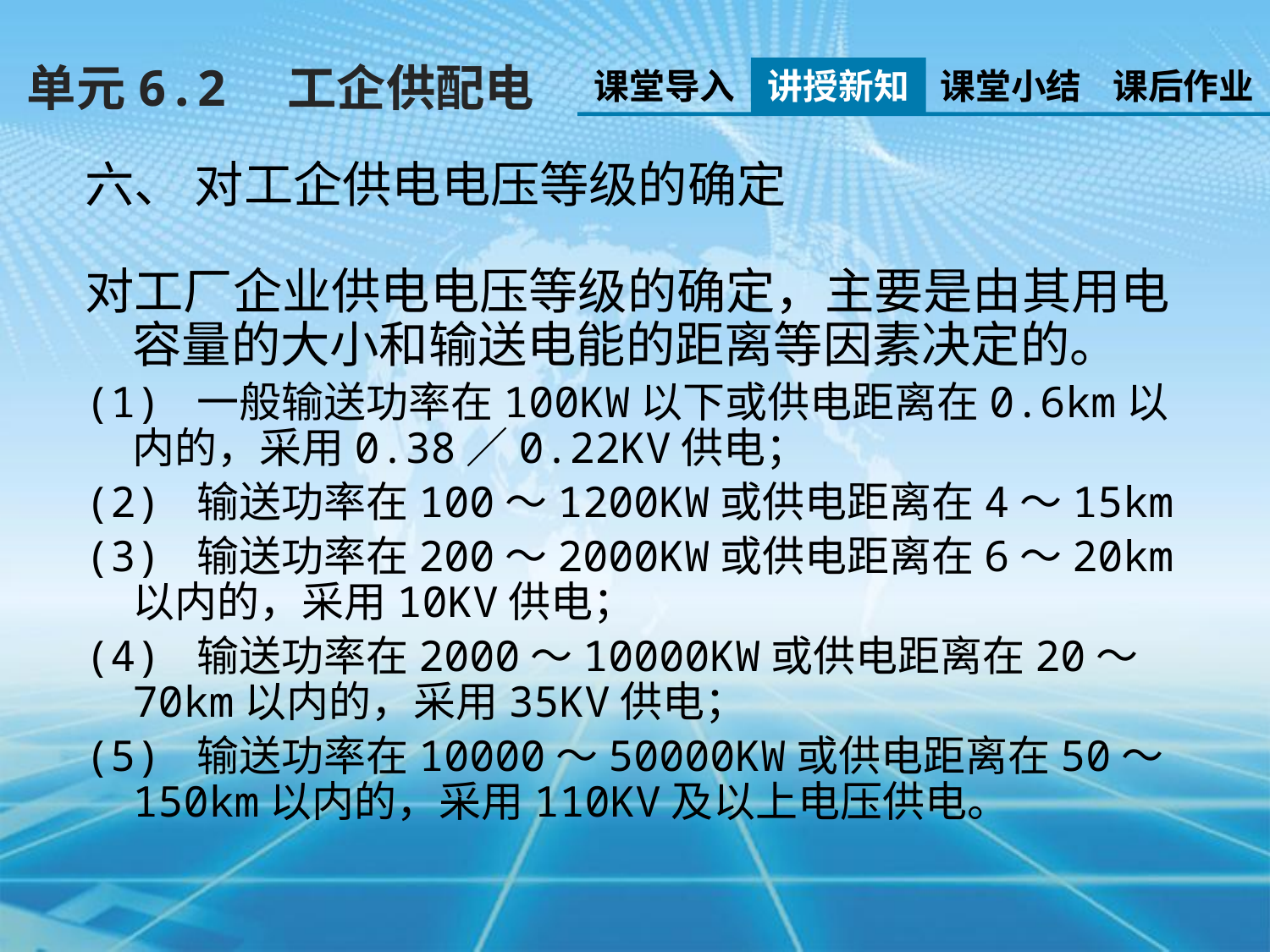

单元6.2　工企供配电
课堂导入
讲授新知
课堂小结
课后作业
六、 对工企供电电压等级的确定
对工厂企业供电电压等级的确定，主要是由其用电容量的大小和输送电能的距离等因素决定的。
(1) 一般输送功率在100KW以下或供电距离在0.6km以内的，采用0.38／0.22KV供电；
(2) 输送功率在100～1200KW或供电距离在4～15km
(3) 输送功率在200～2000KW或供电距离在6～20km以内的，采用10KV供电；
(4) 输送功率在2000～10000KW或供电距离在20～70km以内的，采用35KV供电；
(5) 输送功率在10000～50000KW或供电距离在50～150km以内的，采用110KV及以上电压供电。